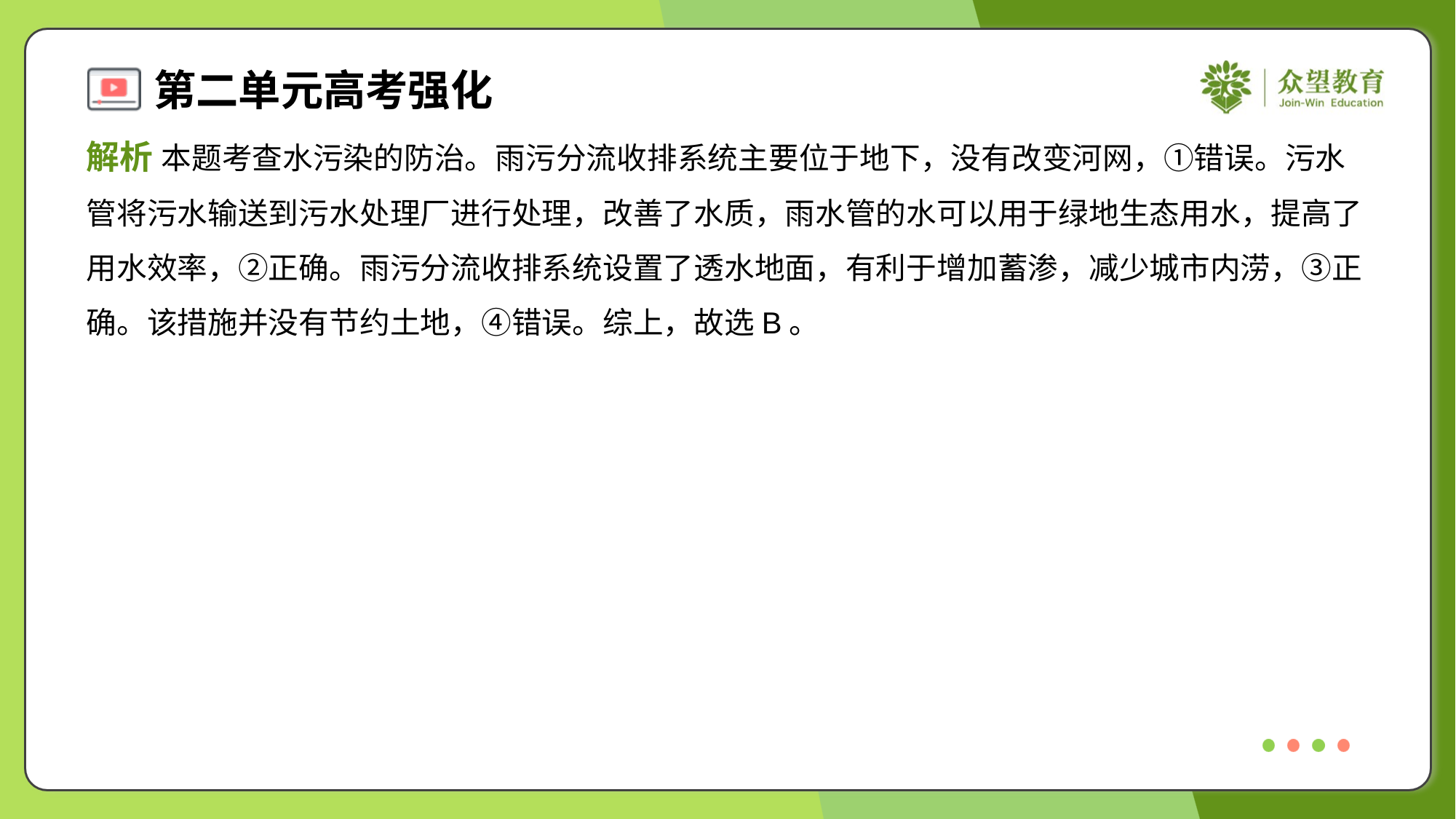

解析 本题考查水污染的防治。雨污分流收排系统主要位于地下，没有改变河网，①错误。污水
管将污水输送到污水处理厂进行处理，改善了水质，雨水管的水可以用于绿地生态用水，提高了
用水效率，②正确。雨污分流收排系统设置了透水地面，有利于增加蓄渗，减少城市内涝，③正
确。该措施并没有节约土地，④错误。综上，故选B。